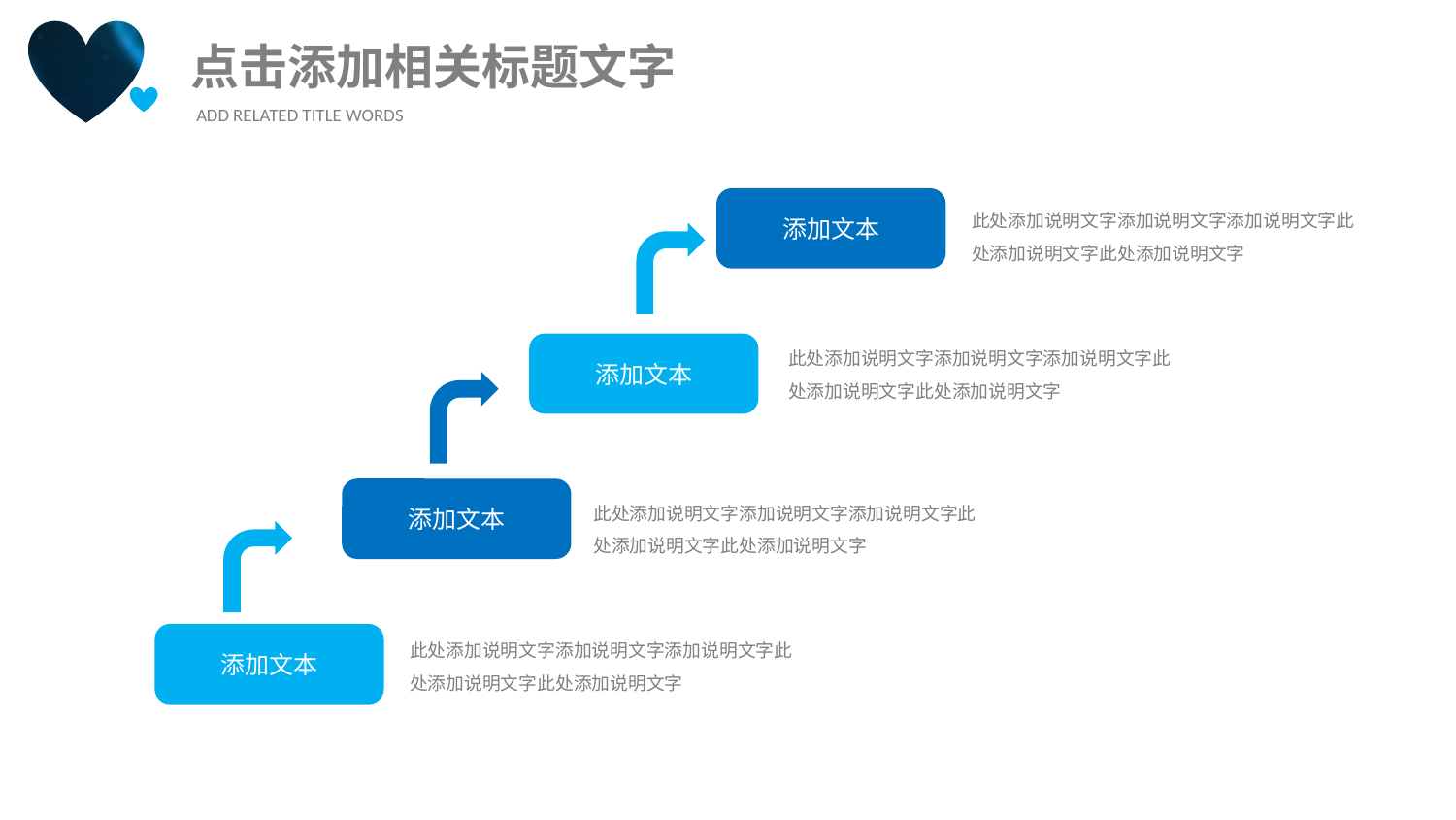

点击添加相关标题文字
ADD RELATED TITLE WORDS
添加文本
此处添加说明文字添加说明文字添加说明文字此处添加说明文字此处添加说明文字

此处添加说明文字添加说明文字添加说明文字此处添加说明文字此处添加说明文字
添加文本

添加文本
此处添加说明文字添加说明文字添加说明文字此处添加说明文字此处添加说明文字

此处添加说明文字添加说明文字添加说明文字此处添加说明文字此处添加说明文字
添加文本